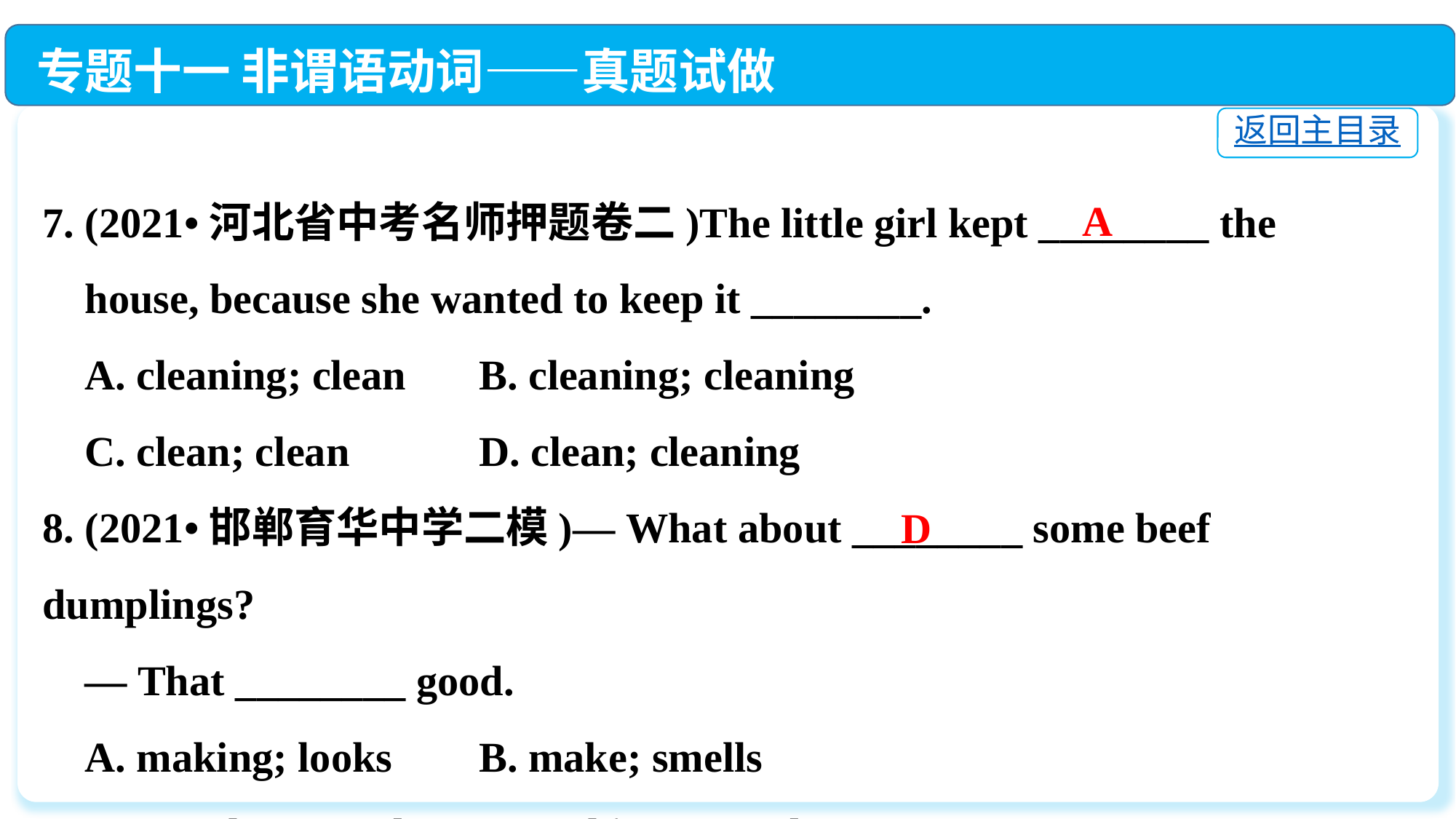

专题十一 非谓语动词——真题试做

返回主目录
7. (2021•河北省中考名师押题卷二)The little girl kept ________ the
    house, because she wanted to keep it ________.
    A. cleaning; clean	B. cleaning; cleaning
    C. clean; clean		D. clean; cleaning
8. (2021•邯郸育华中学二模)— What about ________ some beef dumplings?
    — That ________ good.
    A. making; looks	B. make; smells
   C. to make; sounds	D. making; sounds
A
D